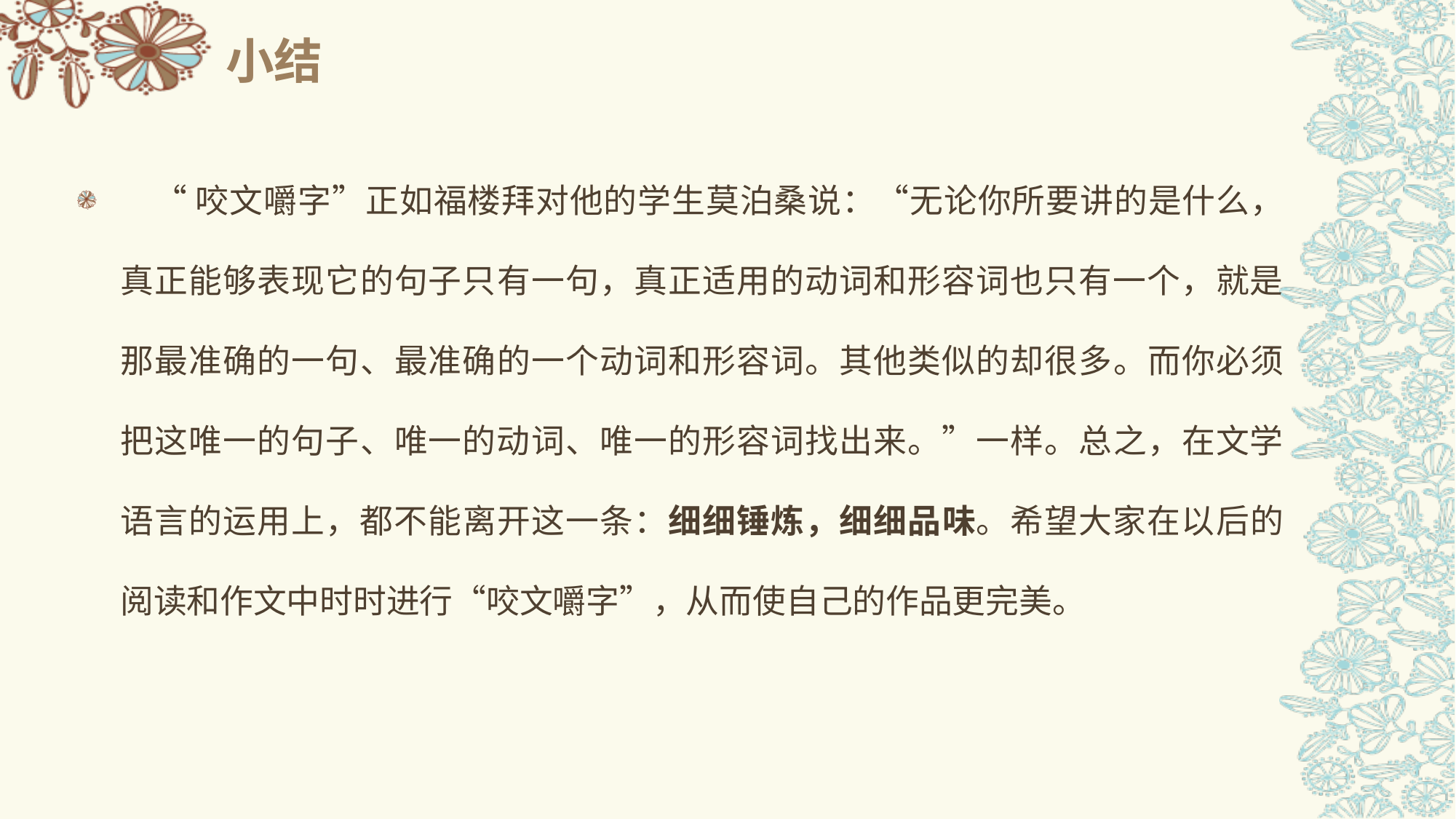

# 小结
    “咬文嚼字”正如福楼拜对他的学生莫泊桑说：“无论你所要讲的是什么，真正能够表现它的句子只有一句，真正适用的动词和形容词也只有一个，就是那最准确的一句、最准确的一个动词和形容词。其他类似的却很多。而你必须把这唯一的句子、唯一的动词、唯一的形容词找出来。”一样。总之，在文学语言的运用上，都不能离开这一条：细细锤炼，细细品味。希望大家在以后的阅读和作文中时时进行“咬文嚼字”，从而使自己的作品更完美。